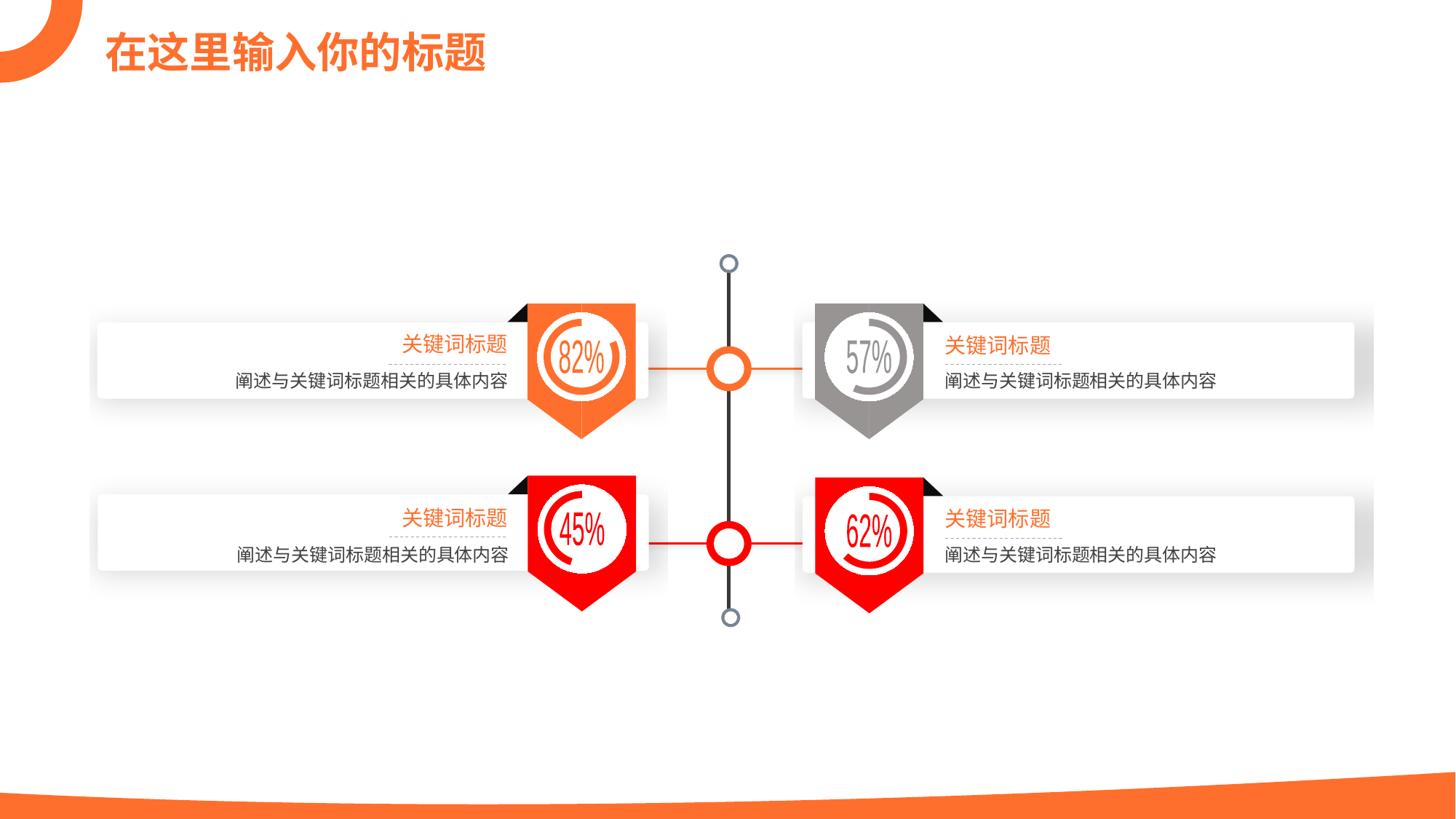

在这里输入你的标题

关键词标题
关键词标题
阐述与关键词标题相关的具体内容
82%
57%

阐述与关键词标题相关的具体内容

关键词标题
关键词标题
阐述与关键词标题相关的具体内容
45%
62%

阐述与关键词标题相关的具体内容